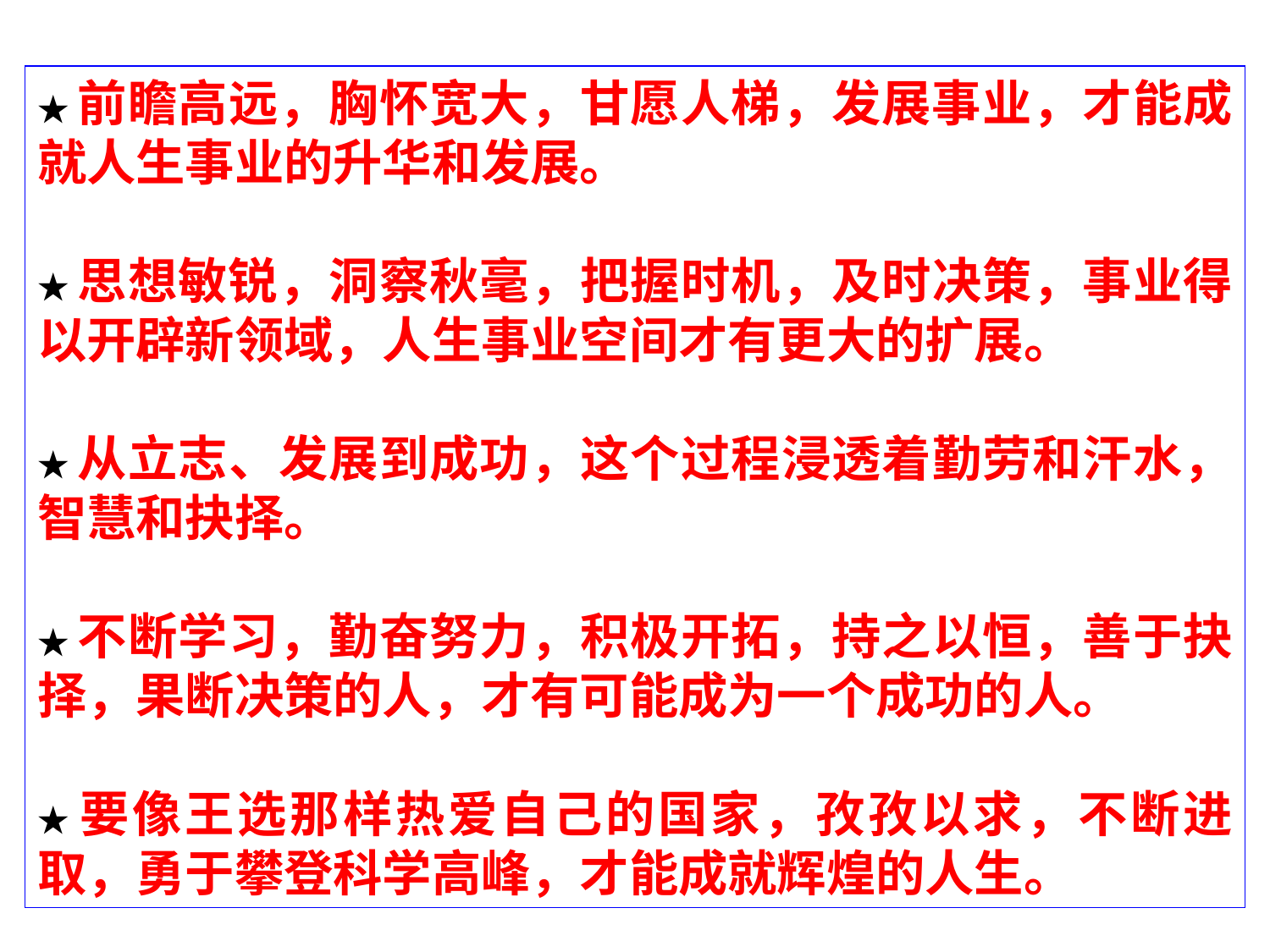

★前瞻高远，胸怀宽大，甘愿人梯，发展事业，才能成就人生事业的升华和发展。

★思想敏锐，洞察秋毫，把握时机，及时决策，事业得以开辟新领域，人生事业空间才有更大的扩展。

★从立志、发展到成功，这个过程浸透着勤劳和汗水，智慧和抉择。

★不断学习，勤奋努力，积极开拓，持之以恒，善于抉择，果断决策的人，才有可能成为一个成功的人。

★要像王选那样热爱自己的国家，孜孜以求，不断进取，勇于攀登科学高峰，才能成就辉煌的人生。